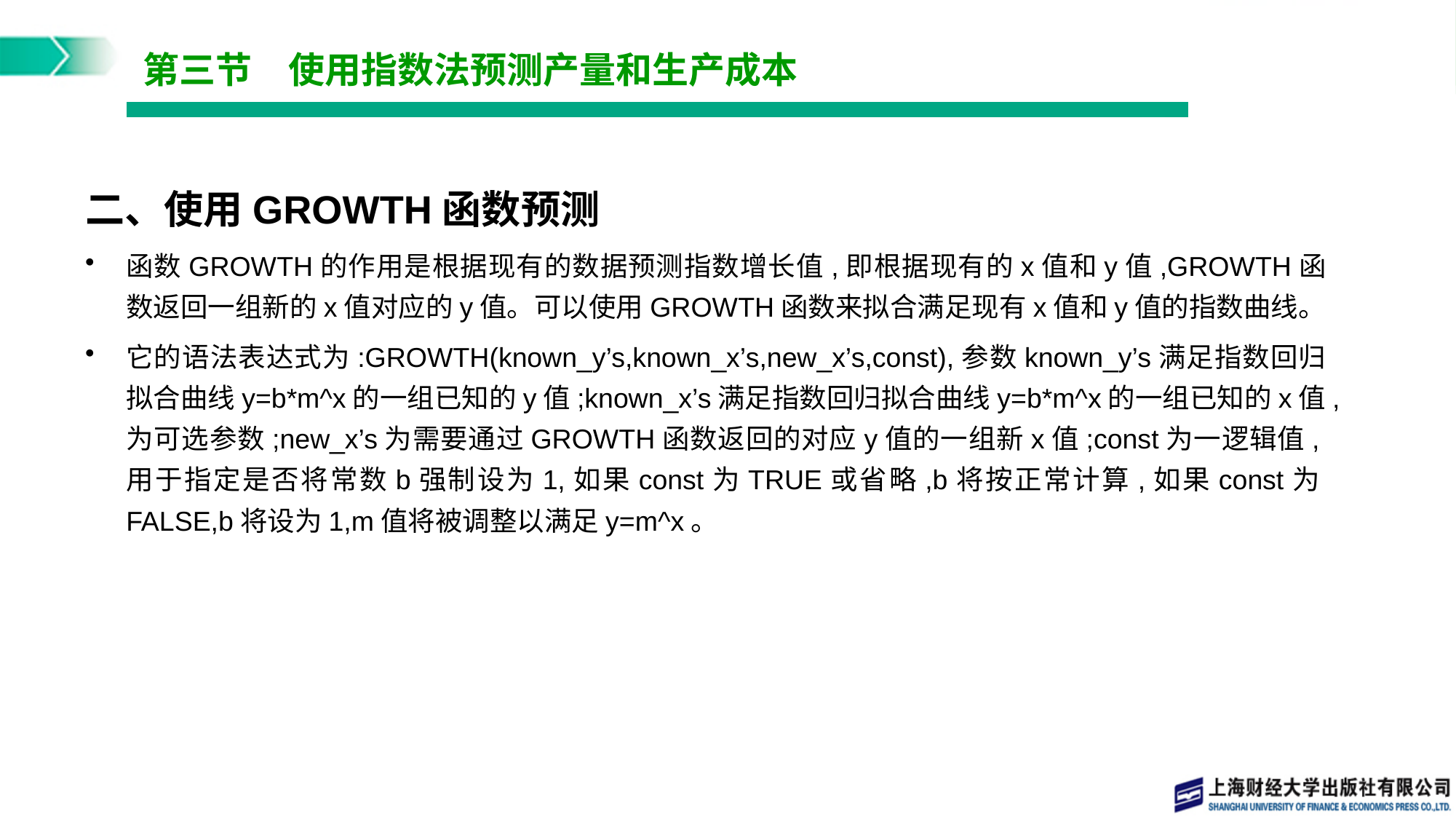

# 第三节　使用指数法预测产量和生产成本
二、使用GROWTH函数预测
函数GROWTH的作用是根据现有的数据预测指数增长值,即根据现有的x值和y值,GROWTH函数返回一组新的x值对应的y值。可以使用GROWTH函数来拟合满足现有x值和y值的指数曲线。
它的语法表达式为:GROWTH(known_y’s,known_x’s,new_x’s,const),参数known_y’s满足指数回归拟合曲线y=b*m^x的一组已知的y值;known_x’s满足指数回归拟合曲线y=b*m^x的一组已知的x值,为可选参数;new_x’s为需要通过GROWTH函数返回的对应y值的一组新x值;const为一逻辑值,用于指定是否将常数b强制设为1,如果const为TRUE或省略,b将按正常计算,如果const为FALSE,b将设为1,m值将被调整以满足y=m^x。